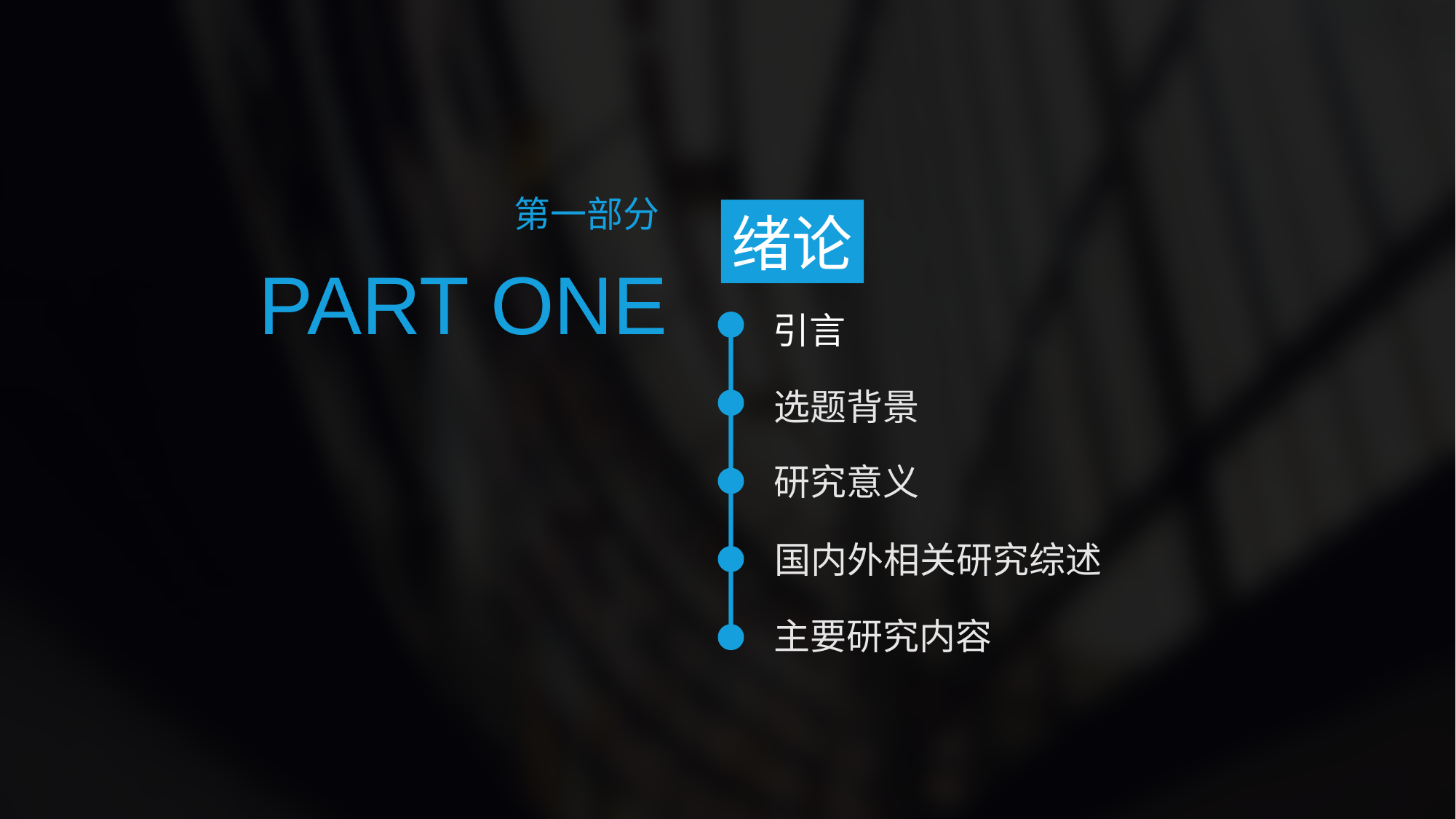

第一部分
绪论
PART ONE
引言

选题背景
研究意义
国内外相关研究综述
主要研究内容